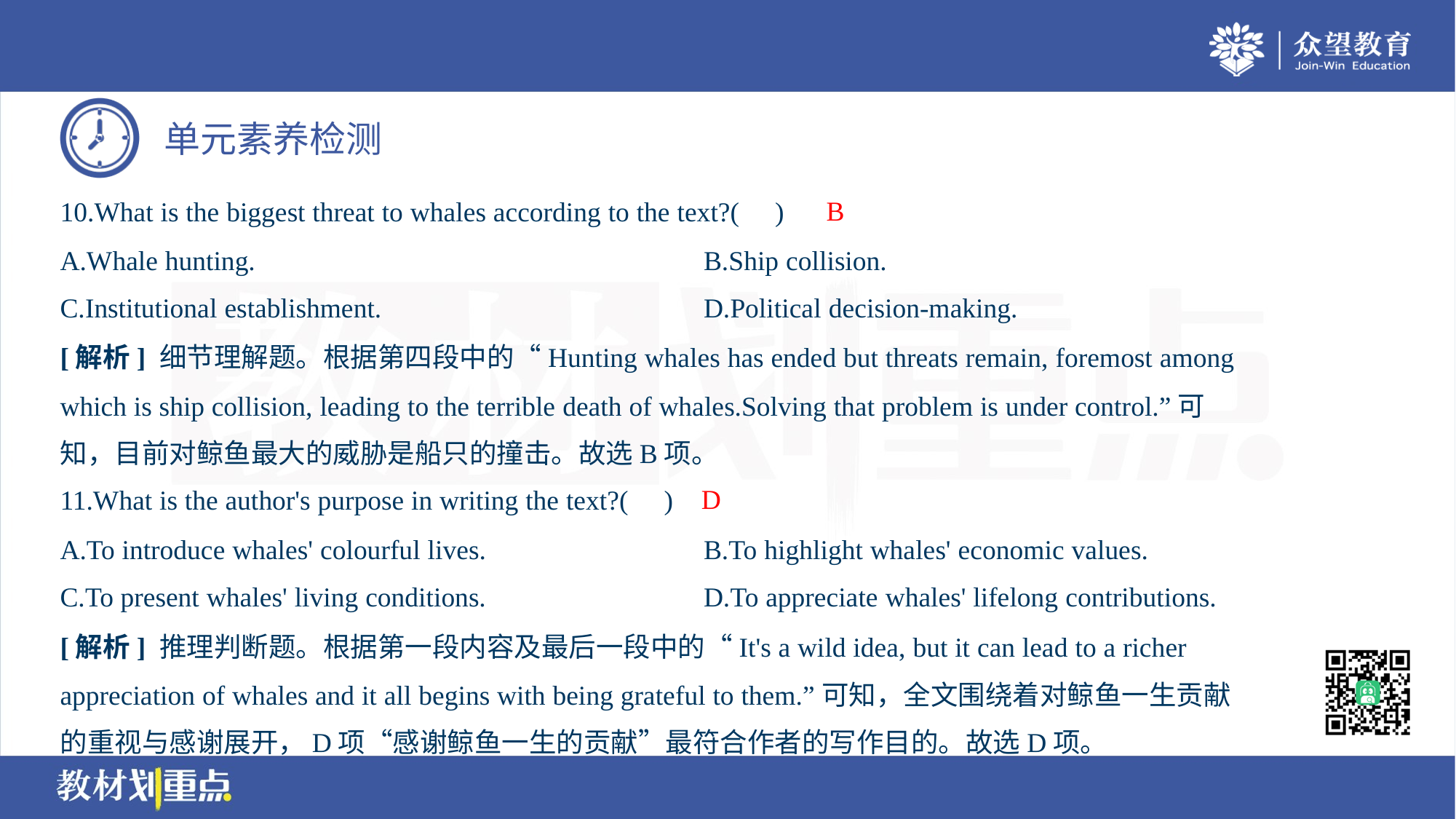

B
10.What is the biggest threat to whales according to the text?(     )
A.Whale hunting.	B.Ship collision.
C.Institutional establishment.	D.Political decision-making.
[解析] 细节理解题。根据第四段中的“Hunting whales has ended but threats remain, foremost among
which is ship collision, leading to the terrible death of whales.Solving that problem is under control.”可
知，目前对鲸鱼最大的威胁是船只的撞击。故选B项。
D
11.What is the author's purpose in writing the text?(     )
A.To introduce whales' colourful lives.	B.To highlight whales' economic values.
C.To present whales' living conditions.	D.To appreciate whales' lifelong contributions.
[解析] 推理判断题。根据第一段内容及最后一段中的“It's a wild idea, but it can lead to a richer
appreciation of whales and it all begins with being grateful to them.”可知，全文围绕着对鲸鱼一生贡献
的重视与感谢展开，D项“感谢鲸鱼一生的贡献”最符合作者的写作目的。故选D项。